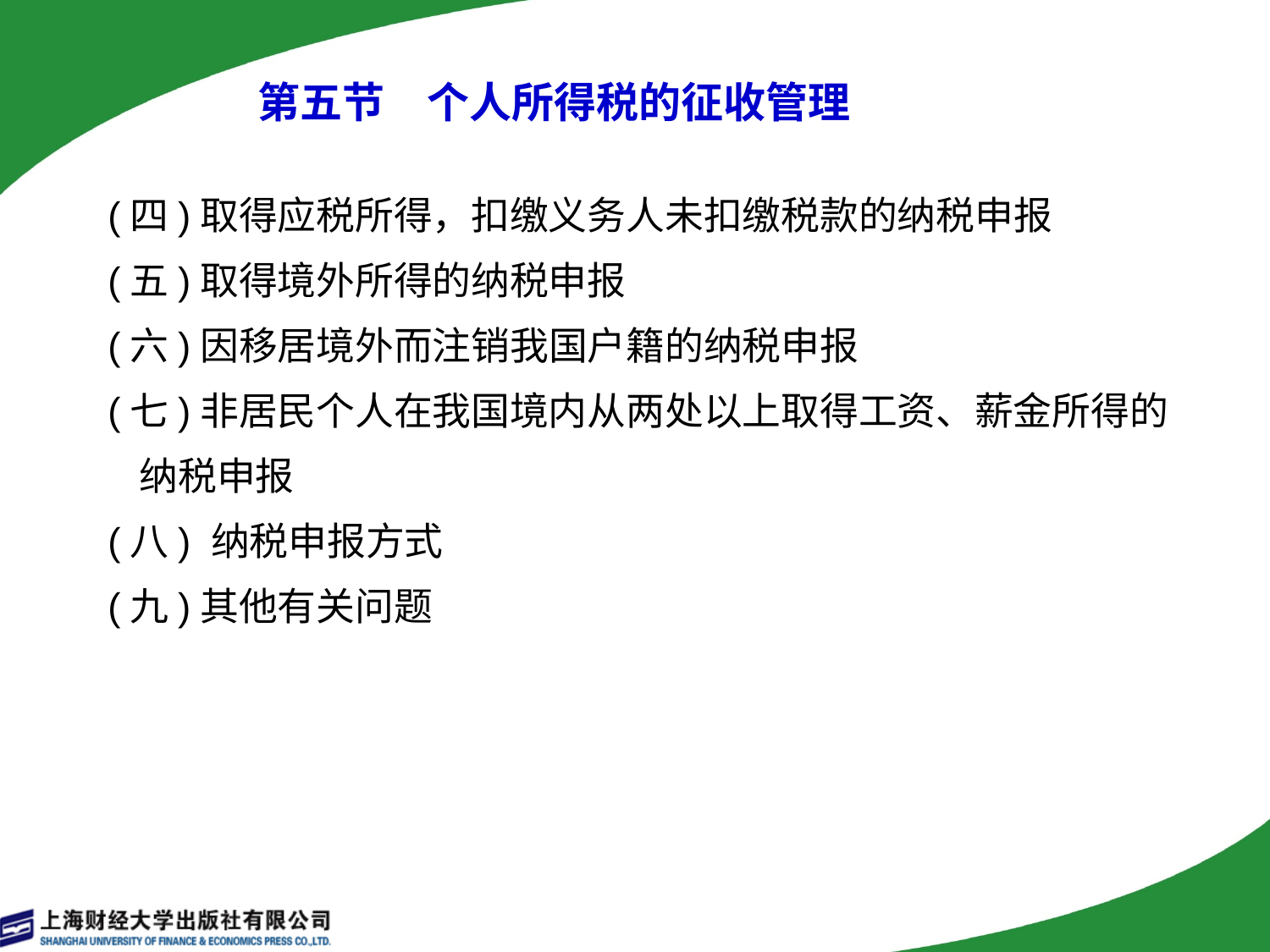

第五节　个人所得税的征收管理
(四)取得应税所得，扣缴义务人未扣缴税款的纳税申报
(五)取得境外所得的纳税申报
(六)因移居境外而注销我国户籍的纳税申报
(七)非居民个人在我国境内从两处以上取得工资、薪金所得的纳税申报
(八) 纳税申报方式
(九)其他有关问题